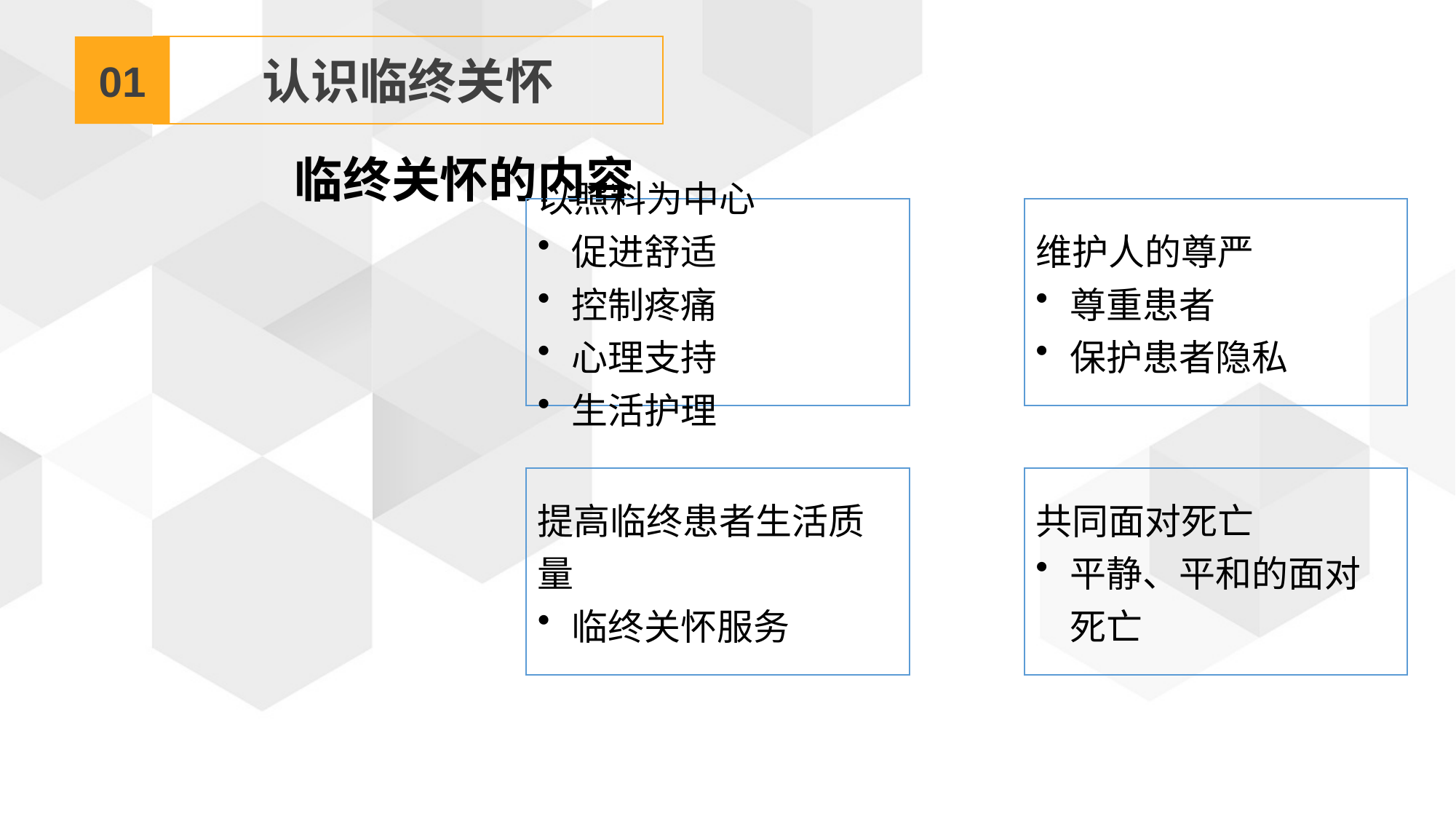

01
认识临终关怀
临终关怀的内容
以照料为中心
促进舒适
控制疼痛
心理支持
生活护理
维护人的尊严
尊重患者
保护患者隐私
提高临终患者生活质量
临终关怀服务
共同面对死亡
平静、平和的面对死亡